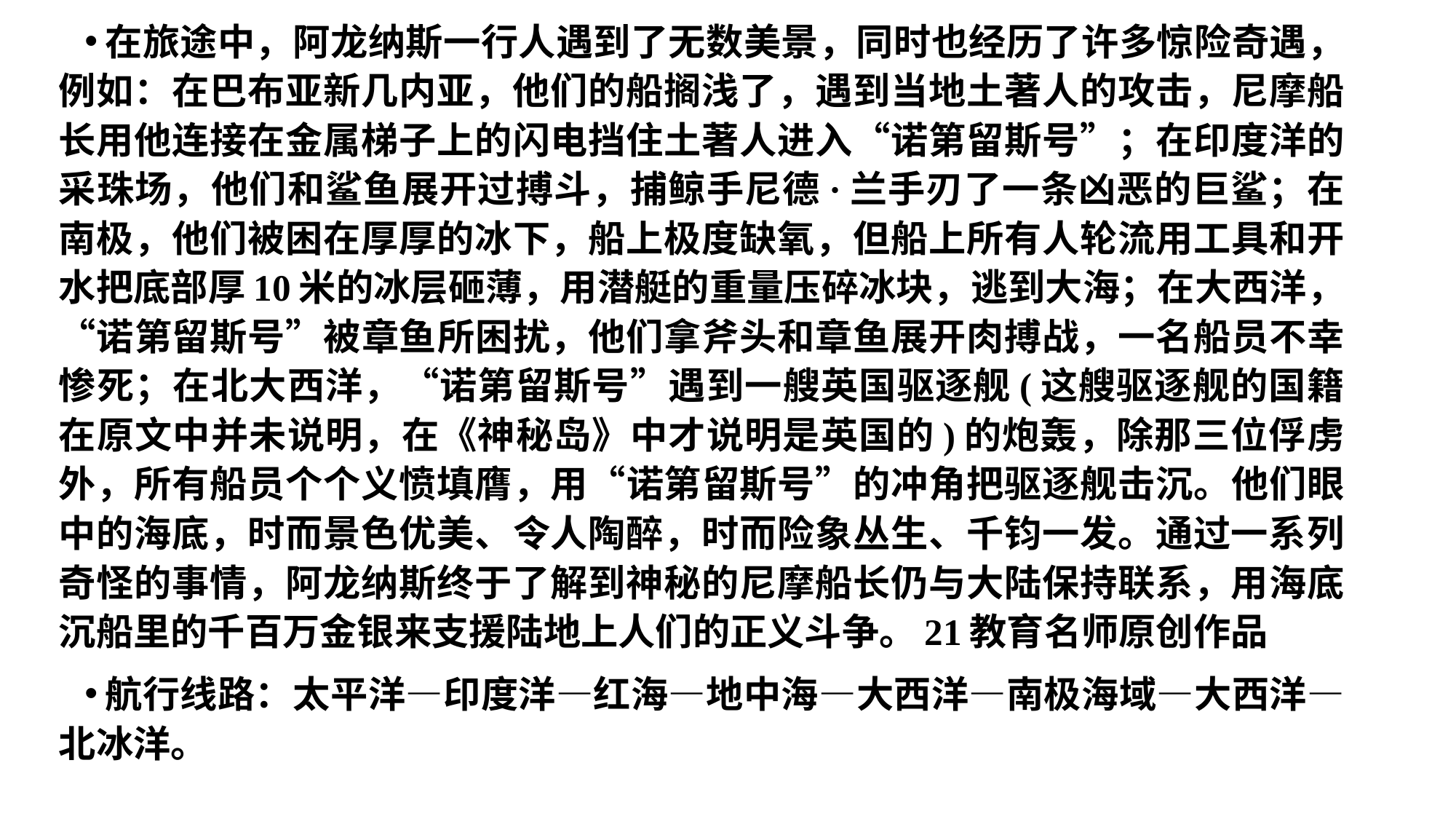

在旅途中，阿龙纳斯一行人遇到了无数美景，同时也经历了许多惊险奇遇，例如：在巴布亚新几内亚，他们的船搁浅了，遇到当地土著人的攻击，尼摩船长用他连接在金属梯子上的闪电挡住土著人进入“诺第留斯号”；在印度洋的采珠场，他们和鲨鱼展开过搏斗，捕鲸手尼德·兰手刃了一条凶恶的巨鲨；在南极，他们被困在厚厚的冰下，船上极度缺氧，但船上所有人轮流用工具和开水把底部厚10米的冰层砸薄，用潜艇的重量压碎冰块，逃到大海；在大西洋，“诺第留斯号”被章鱼所困扰，他们拿斧头和章鱼展开肉搏战，一名船员不幸惨死；在北大西洋，“诺第留斯号”遇到一艘英国驱逐舰(这艘驱逐舰的国籍在原文中并未说明，在《神秘岛》中才说明是英国的)的炮轰，除那三位俘虏外，所有船员个个义愤填膺，用“诺第留斯号”的冲角把驱逐舰击沉。他们眼中的海底，时而景色优美、令人陶醉，时而险象丛生、千钧一发。通过一系列奇怪的事情，阿龙纳斯终于了解到神秘的尼摩船长仍与大陆保持联系，用海底沉船里的千百万金银来支援陆地上人们的正义斗争。21教育名师原创作品
航行线路：太平洋—印度洋—红海—地中海—大西洋—南极海域—大西洋—北冰洋。